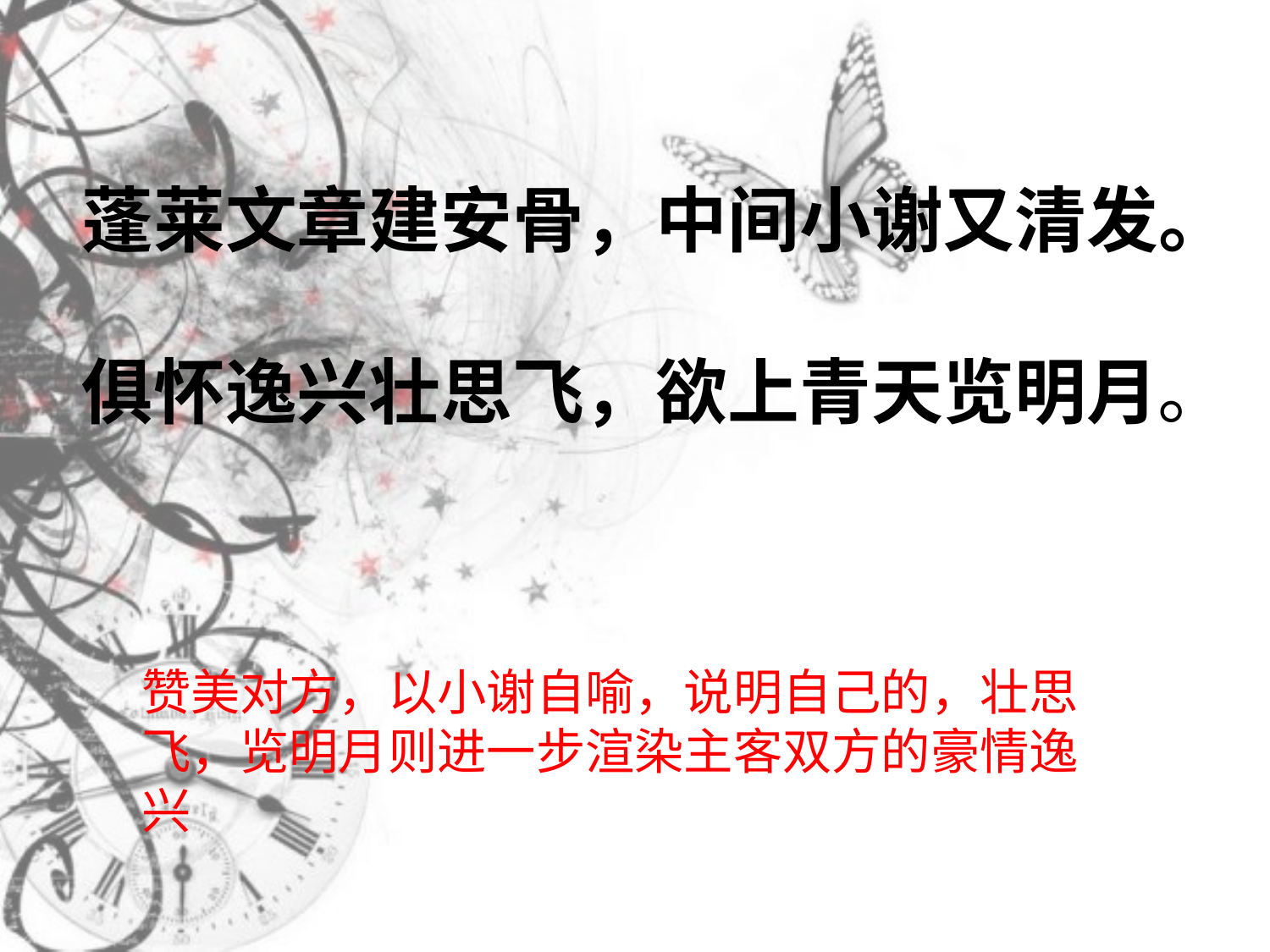

蓬莱文章建安骨，中间小谢又清发。

俱怀逸兴壮思飞，欲上青天览明月。

赞美对方，以小谢自喻，说明自己的，壮思飞，览明月则进一步渲染主客双方的豪情逸兴